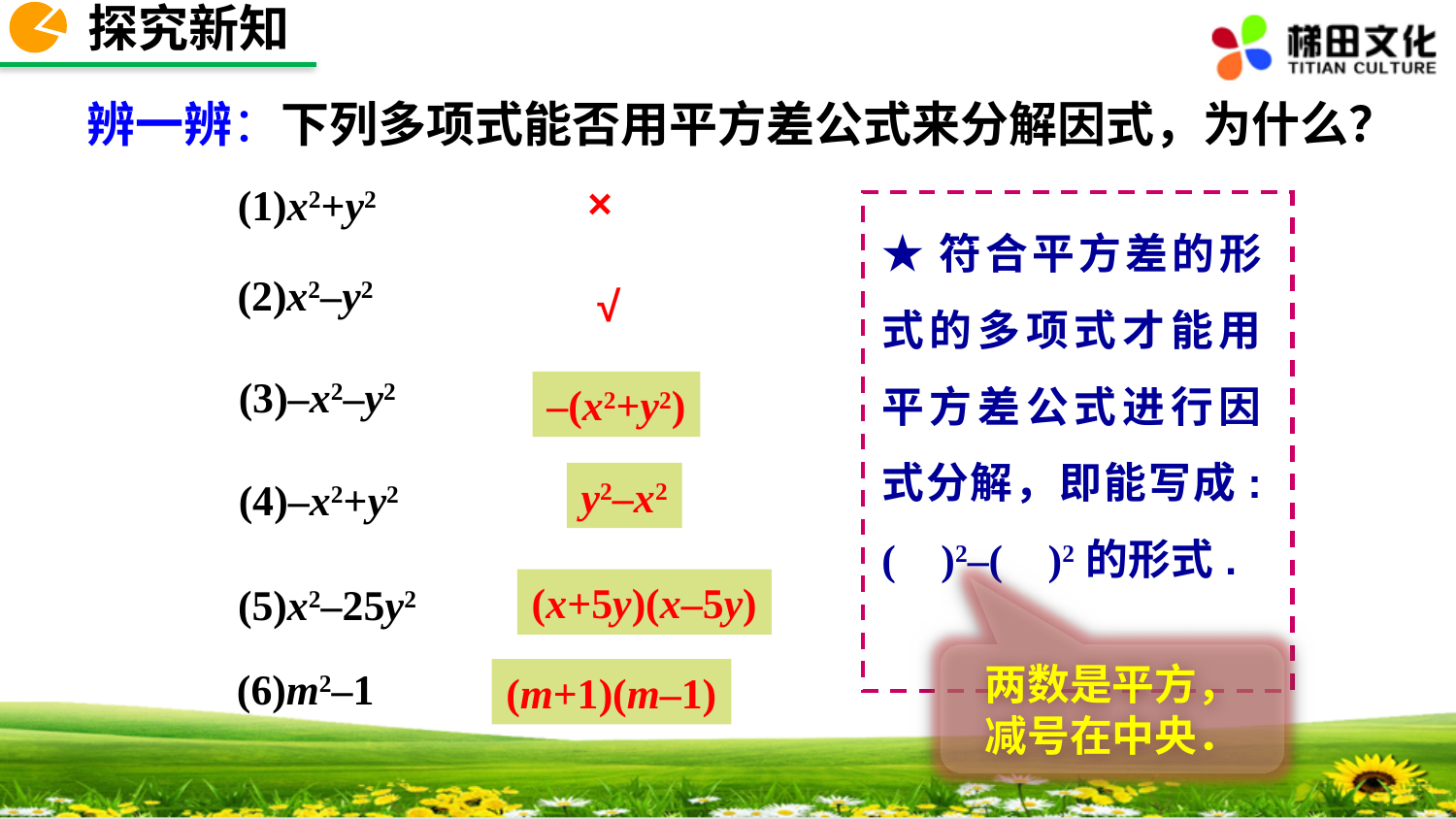

探究新知

辨一辨：下列多项式能否用平方差公式来分解因式，为什么？
×
(1)x2+y2

★符合平方差的形式的多项式才能用平方差公式进行因式分解，即能写成: (    )2–(    )2的形式.

(2)x2–y2
√
(3)–x2–y2
×
–(x2+y2)
y2–x2
(4)–x2+y2
√
(x+5y)(x–5y)
(5)x2–25y2
√
√
两数是平方，
减号在中央．
(6)m2–1
(m+1)(m–1)